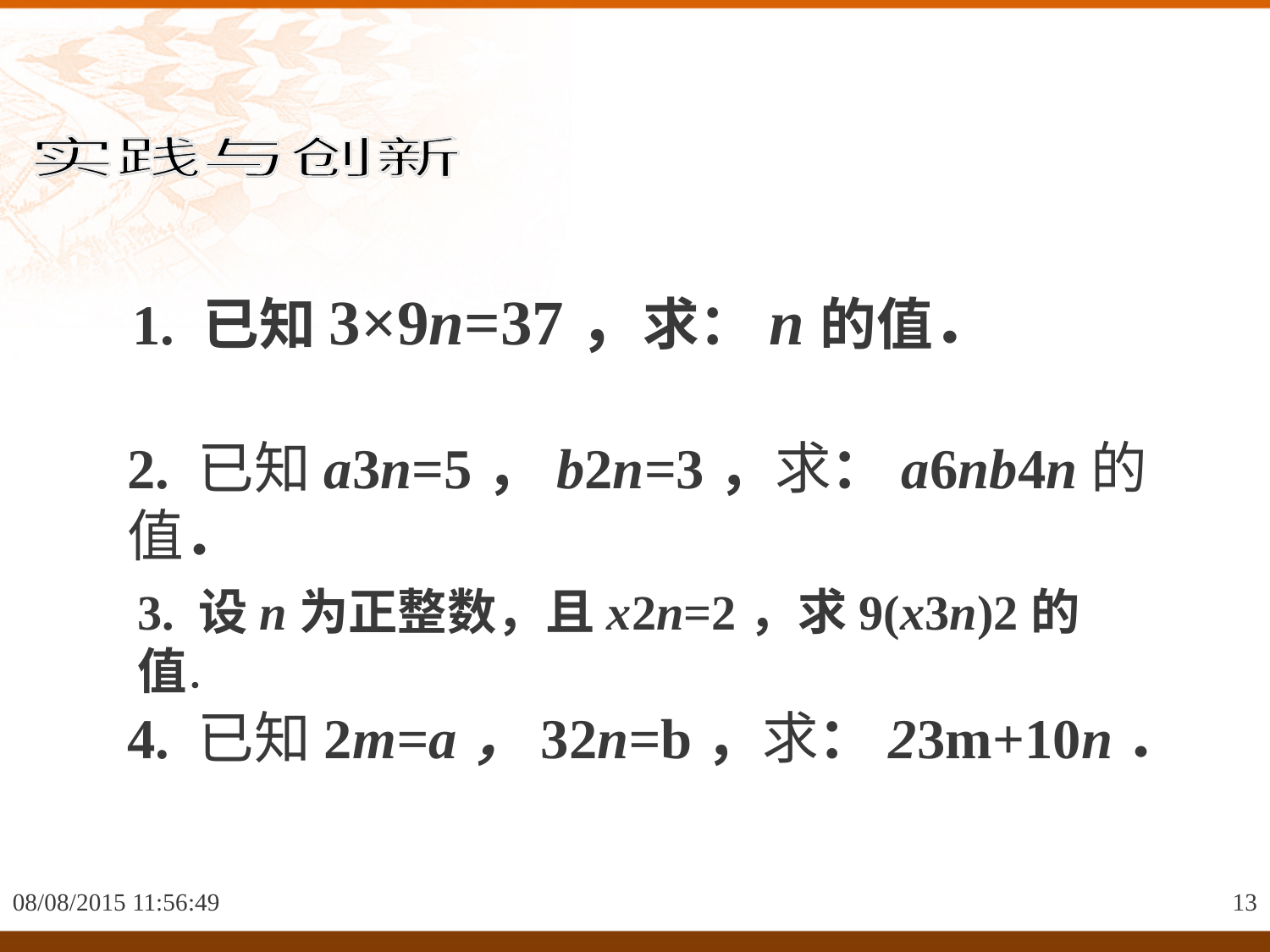

实践与创新

1. 已知3×9n=37，求：n的值．
2. 已知a3n=5，b2n=3，求：a6nb4n的值．
3. 设n为正整数，且x2n=2，求9(x3n)2的值．

4. 已知2m=a，32n=b，求：23m+10n．
# 08/08/2015 11:56:49

13